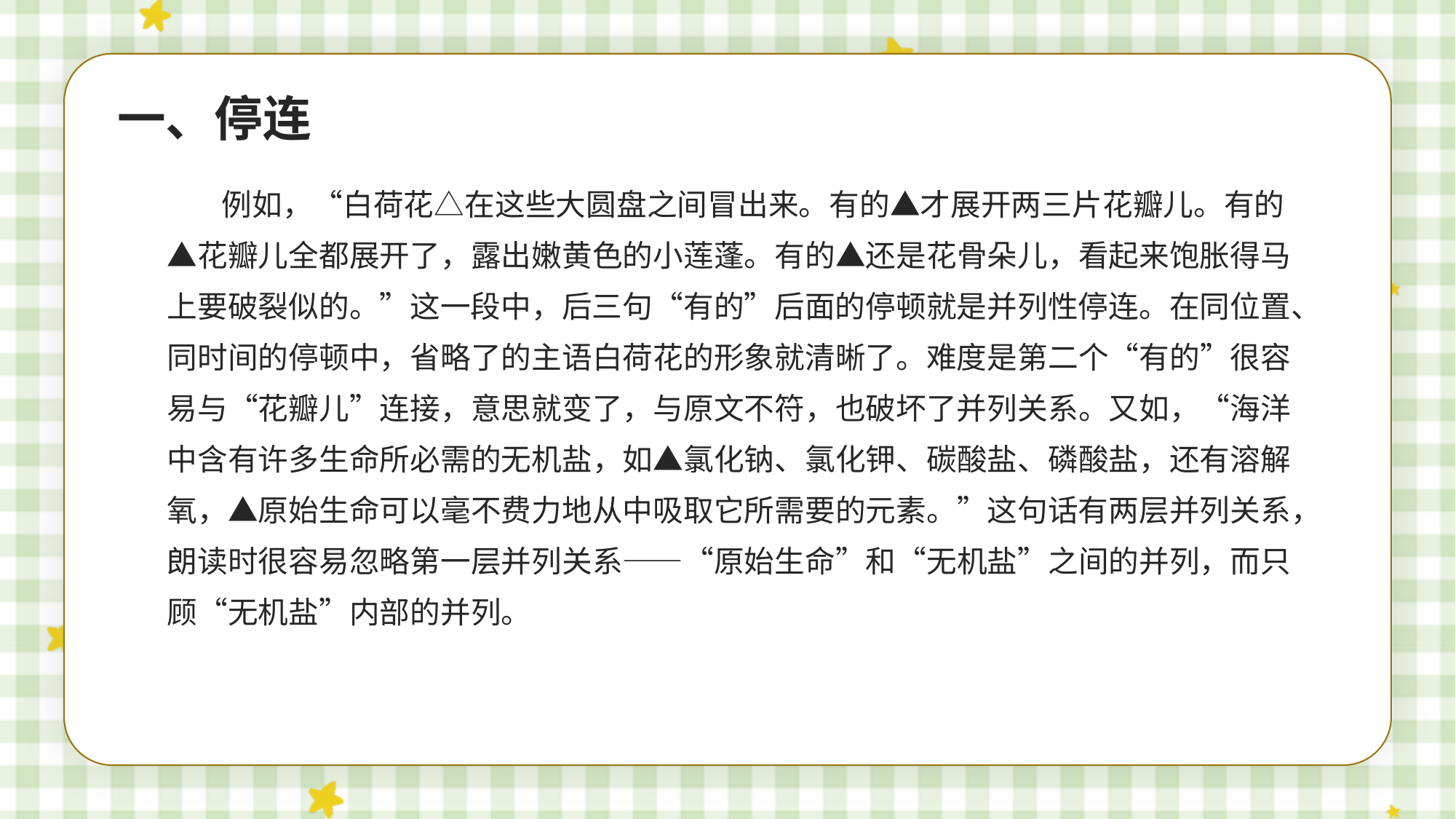

一、停连
例如，“白荷花△在这些大圆盘之间冒出来。有的▲才展开两三片花瓣儿。有的▲花瓣儿全都展开了，露出嫩黄色的小莲蓬。有的▲还是花骨朵儿，看起来饱胀得马上要破裂似的。”这一段中，后三句“有的”后面的停顿就是并列性停连。在同位置、同时间的停顿中，省略了的主语白荷花的形象就清晰了。难度是第二个“有的”很容易与“花瓣儿”连接，意思就变了，与原文不符，也破坏了并列关系。又如，“海洋中含有许多生命所必需的无机盐，如▲氯化钠、氯化钾、碳酸盐、磷酸盐，还有溶解氧，▲原始生命可以毫不费力地从中吸取它所需要的元素。”这句话有两层并列关系，朗读时很容易忽略第一层并列关系——“原始生命”和“无机盐”之间的并列，而只顾“无机盐”内部的并列。